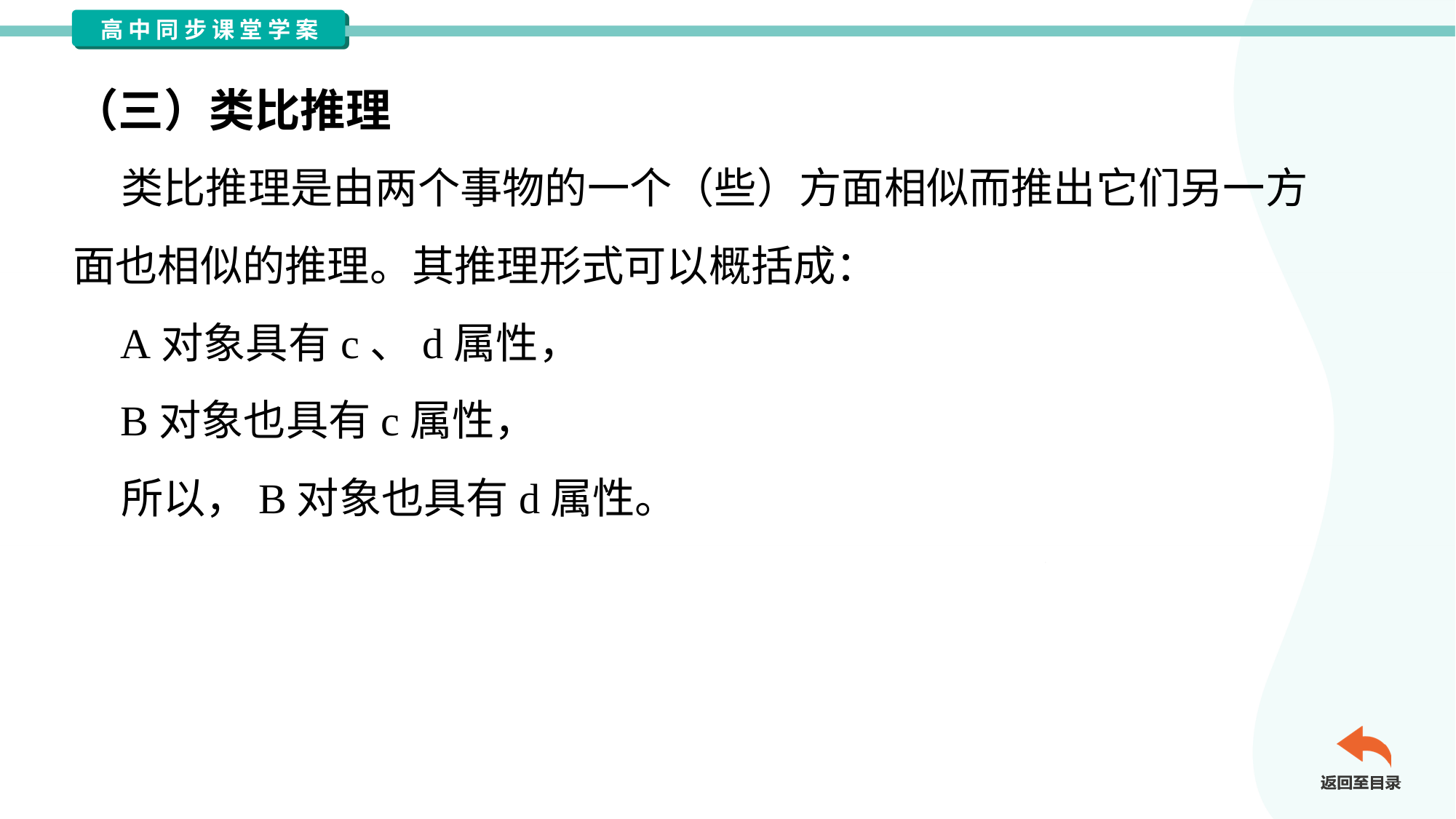

（三）类比推理
    类比推理是由两个事物的一个（些）方面相似而推出它们另一方
面也相似的推理。其推理形式可以概括成：
    A对象具有c、d属性，
    B对象也具有c属性，
    所以，B对象也具有d属性。